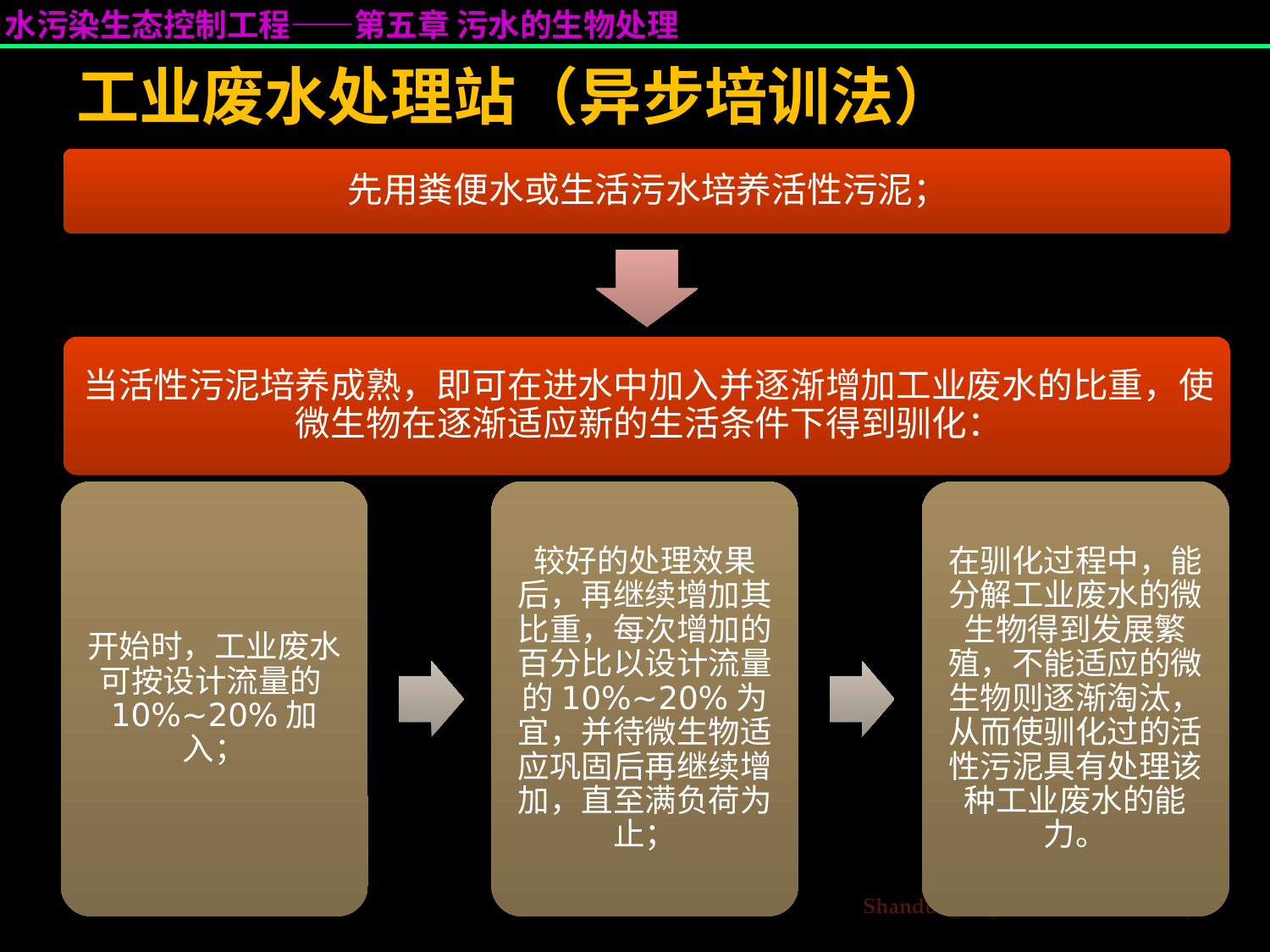

# 工业废水处理站（异步培训法）
先用粪便水或生活污水培养活性污泥；

当活性污泥培养成熟，即可在进水中加入并逐渐增加工业废水的比重，使微生物在逐渐适应新的生活条件下得到驯化：
开始时，工业废水可按设计流量的10%~20%加入；

较好的处理效果后，再继续增加其比重，每次增加的百分比以设计流量的10%~20%为宜，并待微生物适应巩固后再继续增加，直至满负荷为止；

在驯化过程中，能分解工业废水的微生物得到发展繁殖，不能适应的微生物则逐渐淘汰，从而使驯化过的活性污泥具有处理该种工业废水的能力。